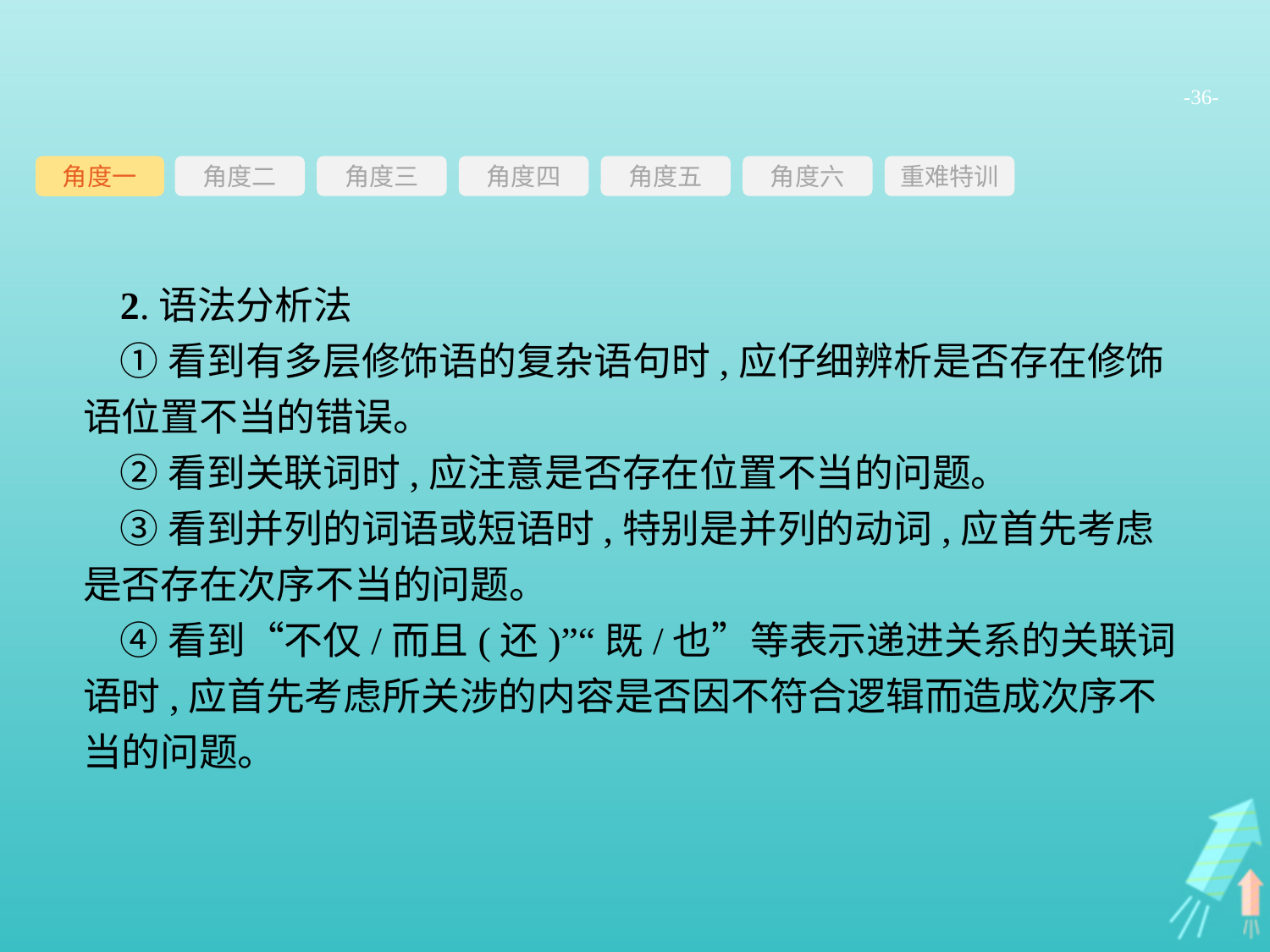

-36-
角度三
角度四
角度五
角度六
重难特训
角度二
角度一
2.语法分析法
①看到有多层修饰语的复杂语句时,应仔细辨析是否存在修饰语位置不当的错误。
②看到关联词时,应注意是否存在位置不当的问题。
③看到并列的词语或短语时,特别是并列的动词,应首先考虑是否存在次序不当的问题。
④看到“不仅/而且(还)”“既/也”等表示递进关系的关联词语时,应首先考虑所关涉的内容是否因不符合逻辑而造成次序不当的问题。